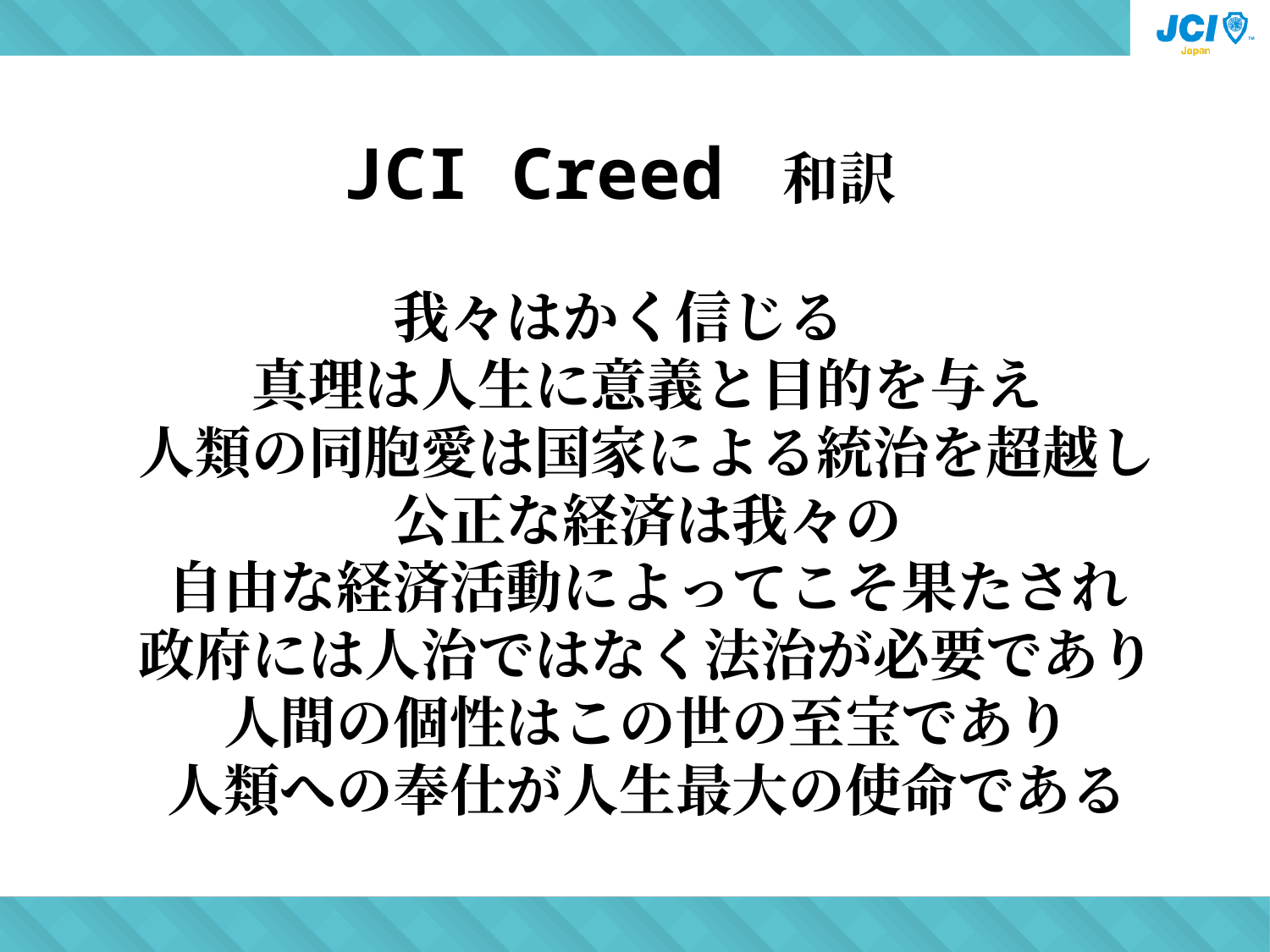

JCI Creed 和訳

我々はかく信じる
　真理は人生に意義と目的を与え
　人類の同胞愛は国家による統治を超越し
　公正な経済は我々の
　自由な経済活動によってこそ果たされ
　政府には人治ではなく法治が必要であり
　人間の個性はこの世の至宝であり
　人類への奉仕が人生最大の使命である